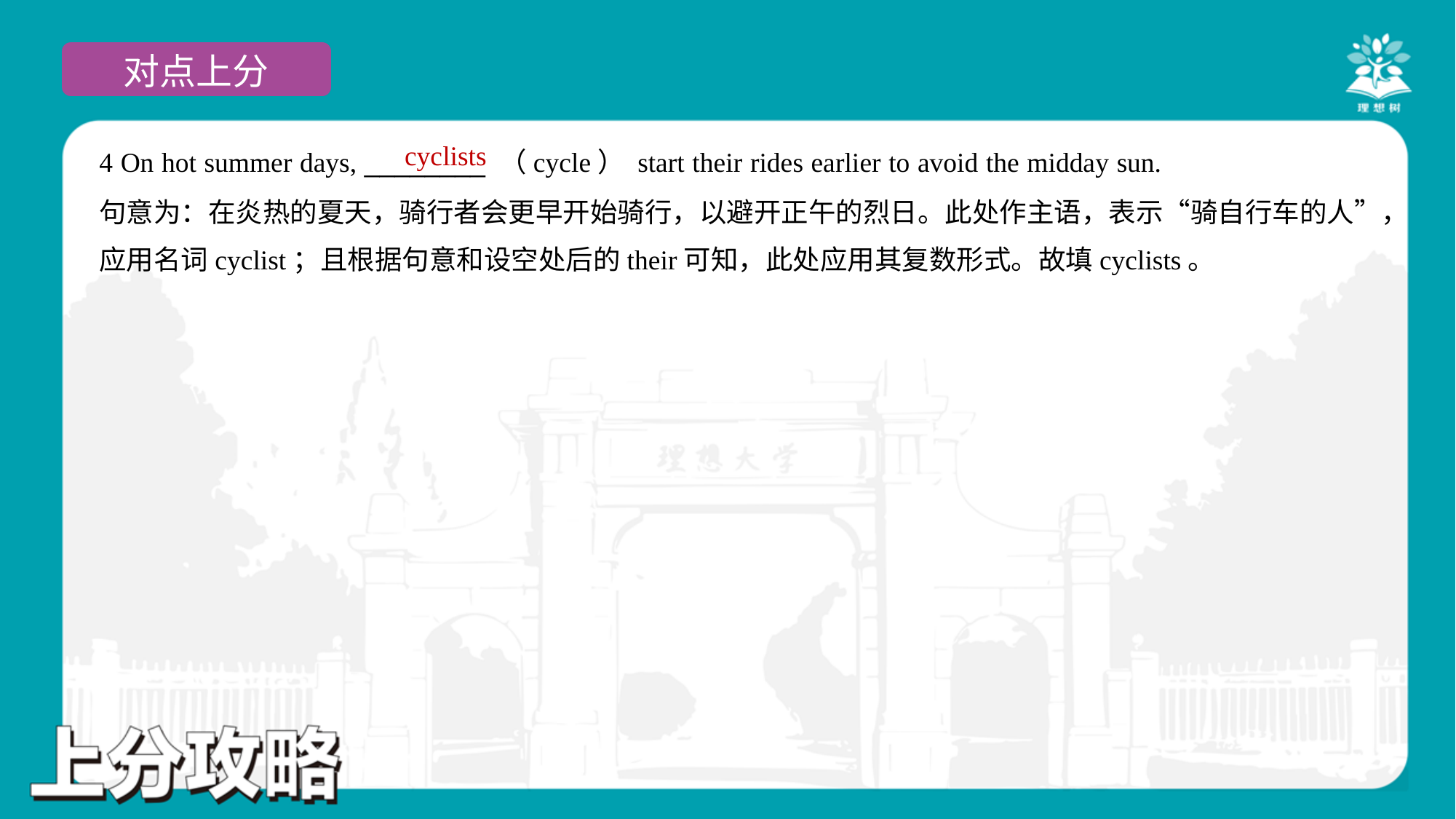

cyclists
4 On hot summer days, ________ （cycle） start their rides earlier to avoid the midday sun.
句意为：在炎热的夏天，骑行者会更早开始骑行，以避开正午的烈日。此处作主语，表示“骑自行车的人”，
应用名词cyclist；且根据句意和设空处后的their可知，此处应用其复数形式。故填cyclists。